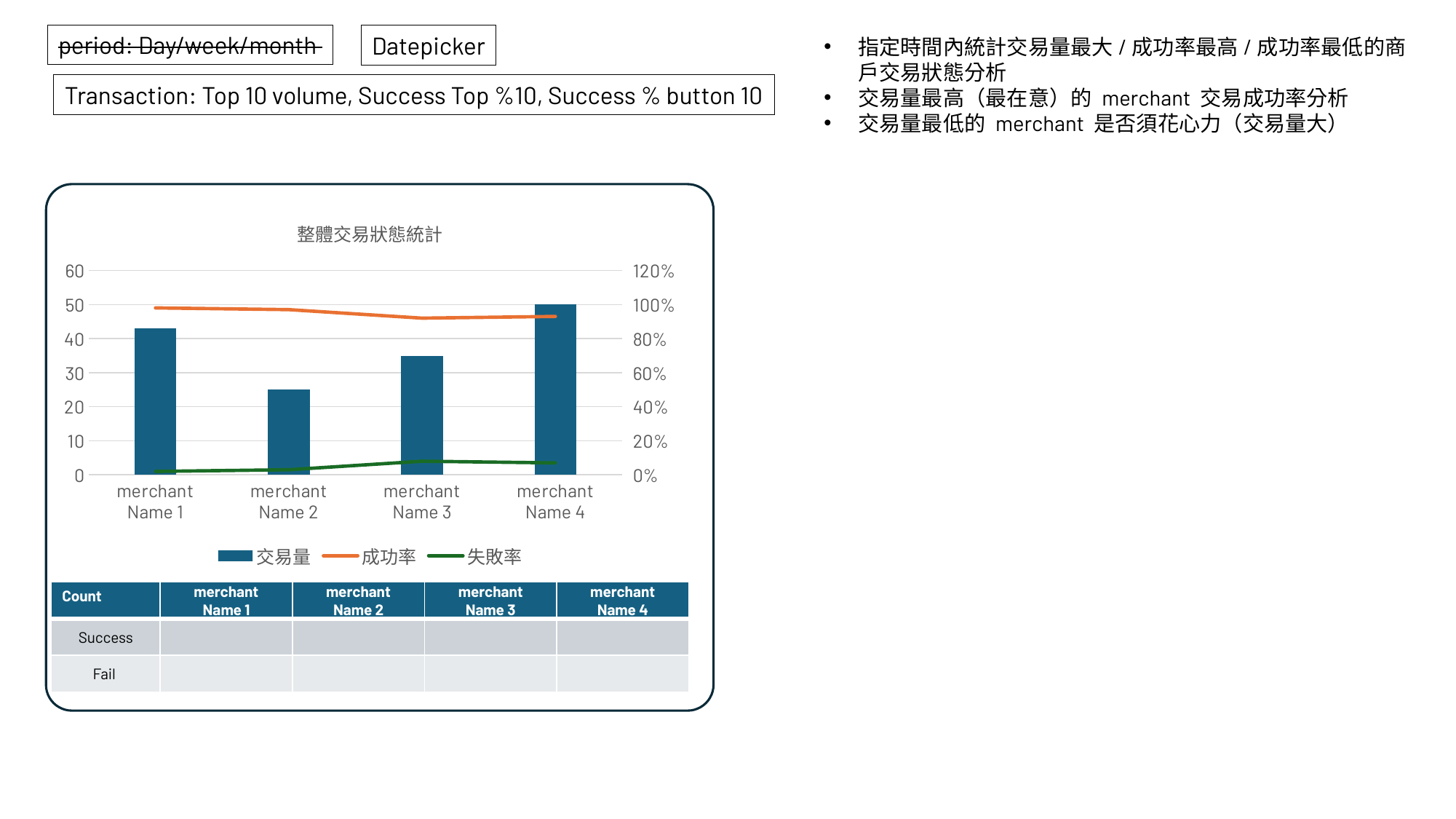

period: Day/week/month
Datepicker
指定時間內統計交易量最大/成功率最高/成功率最低的商戶交易狀態分析
交易量最高（最在意）的 merchant 交易成功率分析
交易量最低的 merchant 是否須花心力（交易量大）
Transaction: Top 10 volume, Success Top %10, Success % button 10

### Chart: 整體交易狀態統計

| Category | 交易量 | 成功率 | 失敗率 |
|---|---|---|---|
| merchant
Name 1 | 43.0 | 0.98 | 0.02 |
| merchant
Name 2 | 25.0 | 0.97 | 0.03 |
| merchant
Name 3 | 35.0 | 0.92 | 0.08 |
| merchant
Name 4 | 50.0 | 0.93 | 0.07 |
| Count | merchant
Name 1 | merchant
Name 2 | merchant
Name 3 | merchant
Name 4 |
| --- | --- | --- | --- | --- |
| Success |  |  |  |  |
| Fail |  |  |  |  |